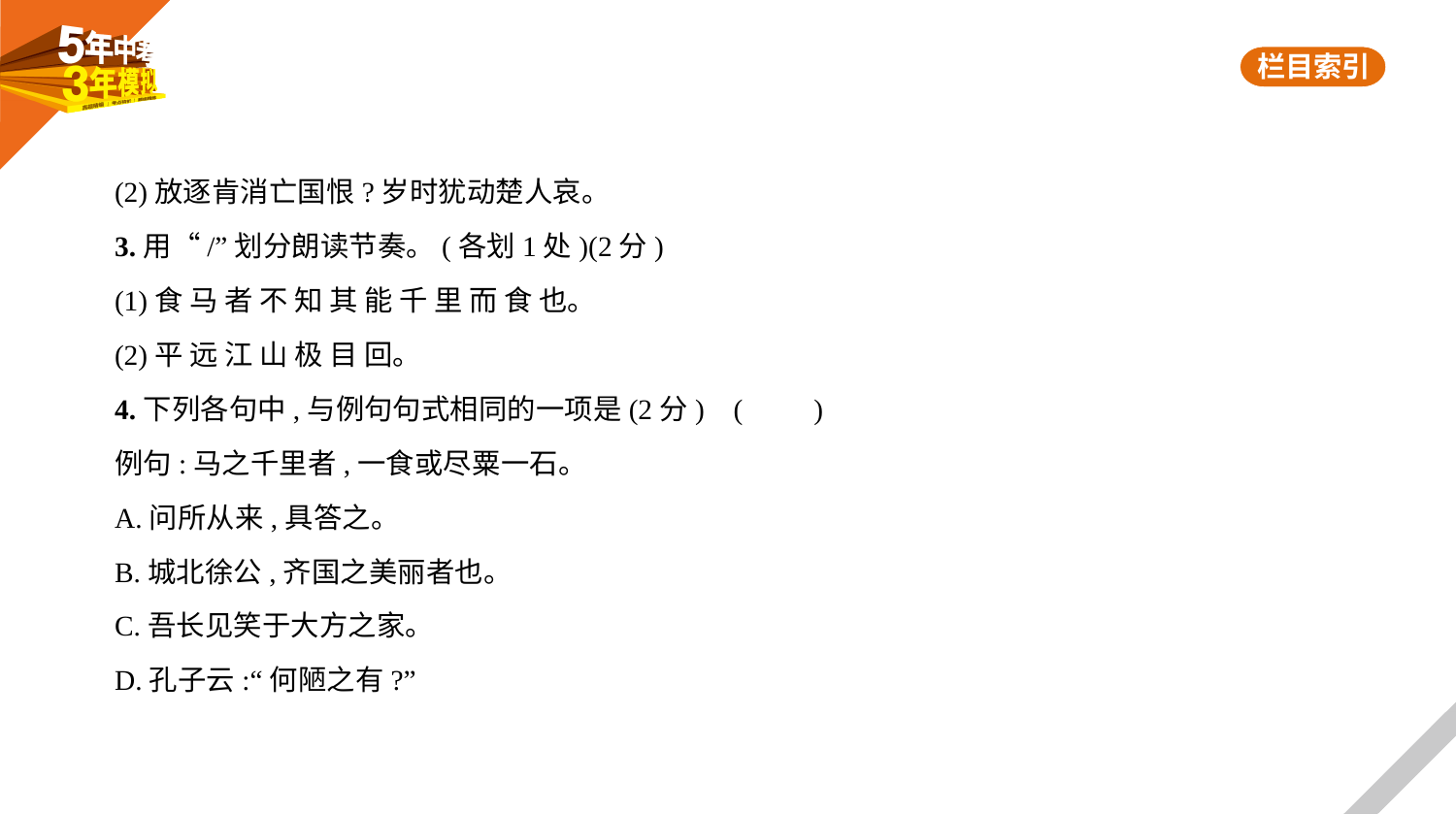

(2)放逐肯消亡国恨?岁时犹动楚人哀。
3.用“/”划分朗读节奏。(各划1处)(2分)
(1)食 马 者 不 知 其 能 千 里 而 食 也。
(2)平 远 江 山 极 目 回。
4.下列各句中,与例句句式相同的一项是(2分) (　　)
例句:马之千里者,一食或尽粟一石。
A.问所从来,具答之。
B.城北徐公,齐国之美丽者也。
C.吾长见笑于大方之家。
D.孔子云:“何陋之有?”